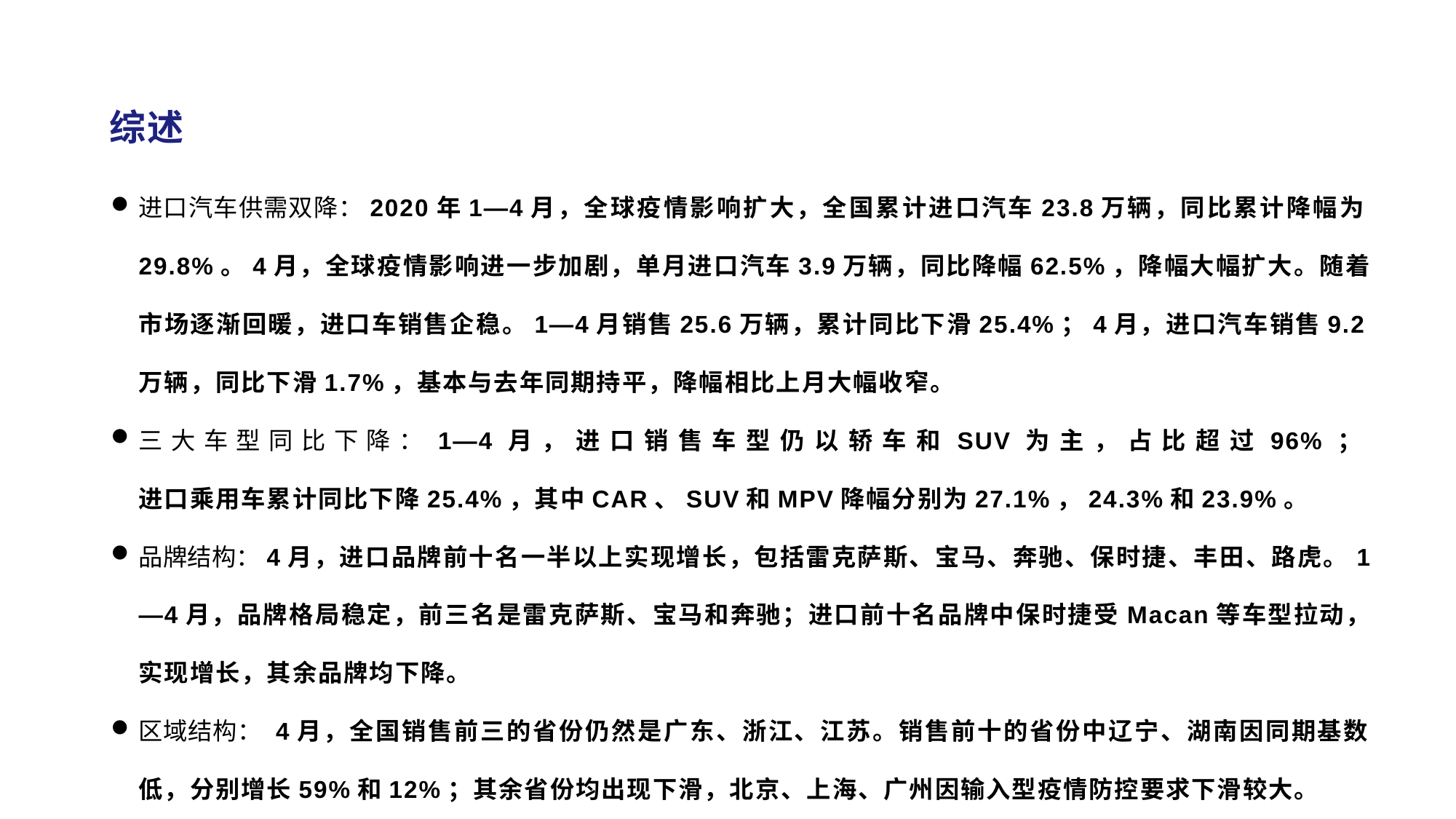

综述
进口汽车供需双降：2020年1—4月，全球疫情影响扩大，全国累计进口汽车23.8万辆，同比累计降幅为29.8%。4月，全球疫情影响进一步加剧，单月进口汽车3.9万辆，同比降幅62.5%，降幅大幅扩大。随着市场逐渐回暖，进口车销售企稳。1—4月销售25.6万辆，累计同比下滑25.4%；4月，进口汽车销售9.2万辆，同比下滑1.7%，基本与去年同期持平，降幅相比上月大幅收窄。
三大车型同比下降：1—4月，进口销售车型仍以轿车和SUV为主，占比超过96%；
进口乘用车累计同比下降25.4%，其中CAR、SUV和MPV降幅分别为27.1%，24.3%和23.9%。
品牌结构：4月，进口品牌前十名一半以上实现增长，包括雷克萨斯、宝马、奔驰、保时捷、丰田、路虎。1—4月，品牌格局稳定，前三名是雷克萨斯、宝马和奔驰；进口前十名品牌中保时捷受Macan等车型拉动，实现增长，其余品牌均下降。
区域结构： 4月，全国销售前三的省份仍然是广东、浙江、江苏。销售前十的省份中辽宁、湖南因同期基数低，分别增长59%和12%；其余省份均出现下滑，北京、上海、广州因输入型疫情防控要求下滑较大。